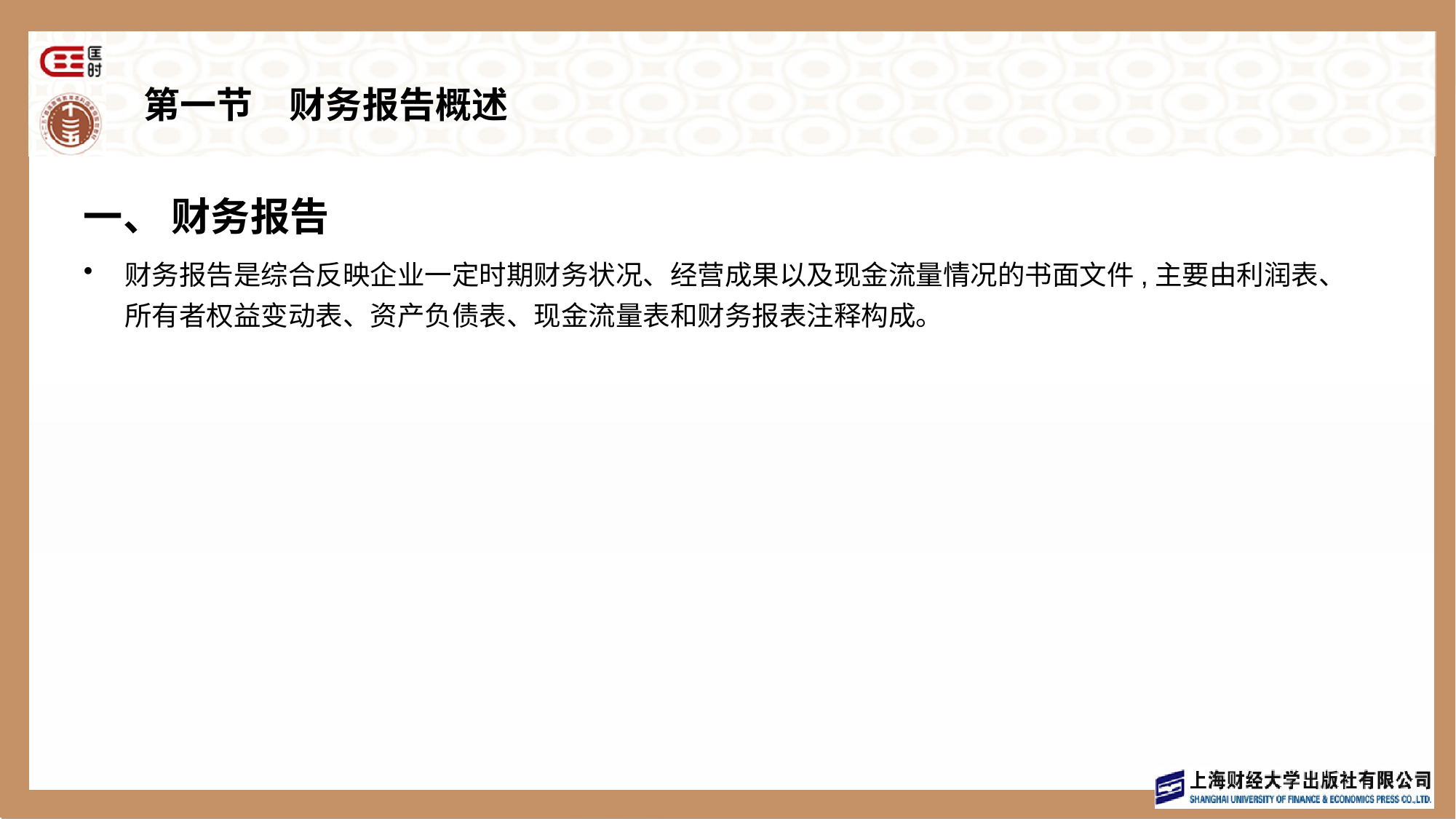

# 第一节　财务报告概述
一、 财务报告
财务报告是综合反映企业一定时期财务状况、经营成果以及现金流量情况的书面文件,主要由利润表、所有者权益变动表、资产负债表、现金流量表和财务报表注释构成。